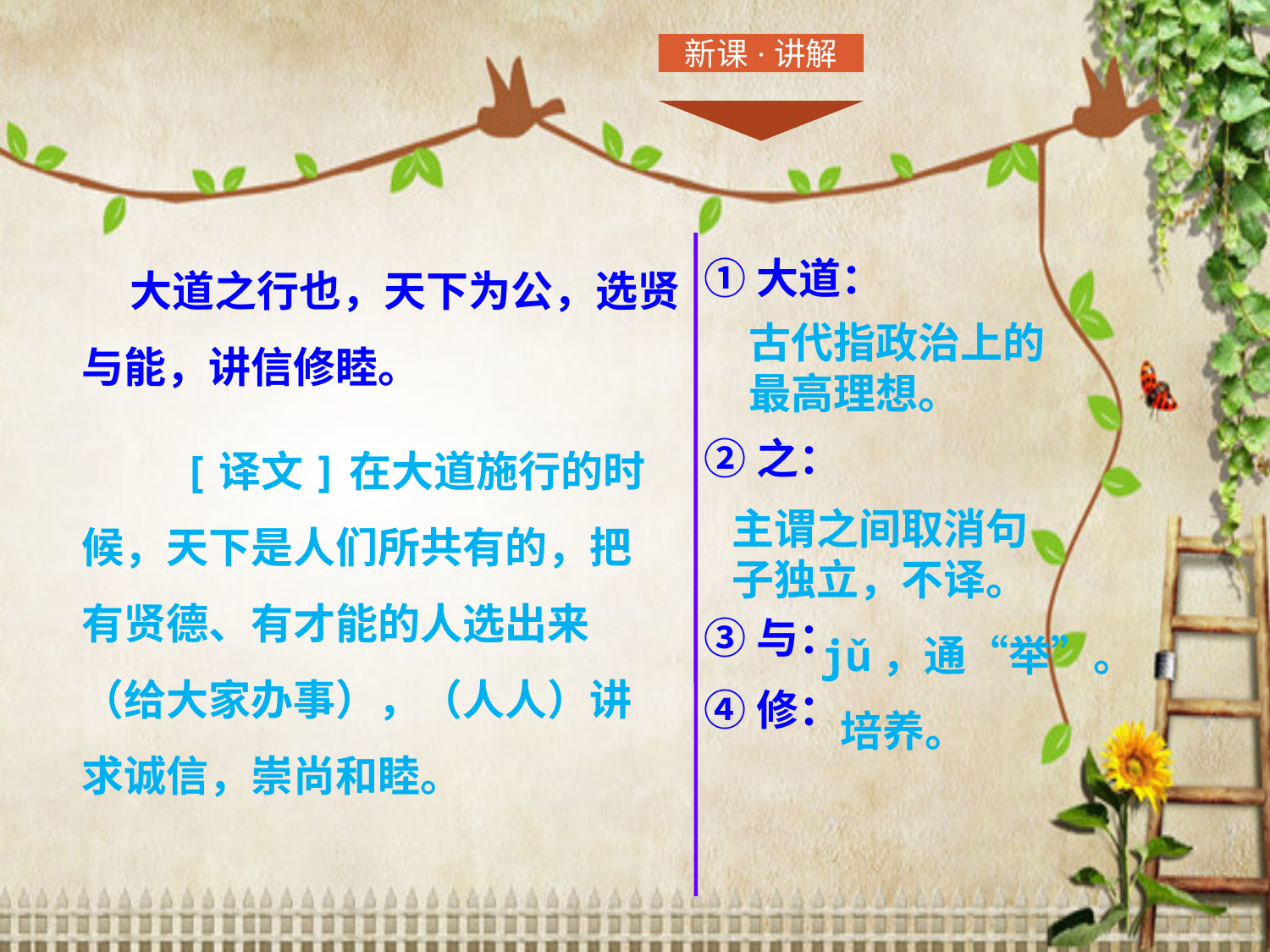

新课·讲解

    大道之行也，天下为公，选贤与能，讲信修睦。

①大道：

②之：

③与：
④修：
古代指政治上的最高理想。
    [译文]在大道施行的时候，天下是人们所共有的，把有贤德、有才能的人选出来（给大家办事），（人人）讲求诚信，崇尚和睦。
主谓之间取消句子独立，不译。
jǔ，通“举”。
培养。